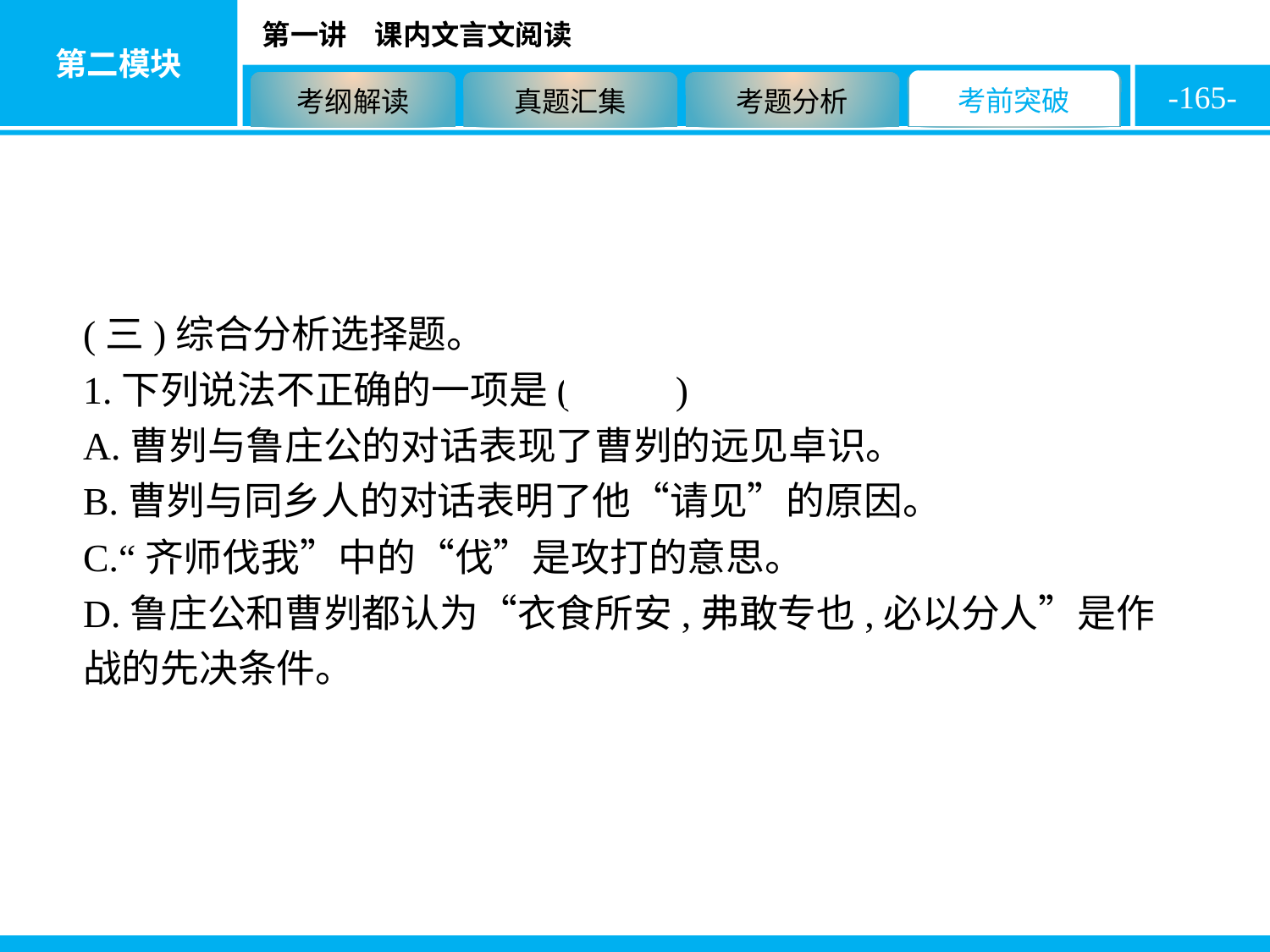

-165-
(三)综合分析选择题。
1.下列说法不正确的一项是(    D    )
A.曹刿与鲁庄公的对话表现了曹刿的远见卓识。
B.曹刿与同乡人的对话表明了他“请见”的原因。
C.“齐师伐我”中的“伐”是攻打的意思。
D.鲁庄公和曹刿都认为“衣食所安,弗敢专也,必以分人”是作战的先决条件。